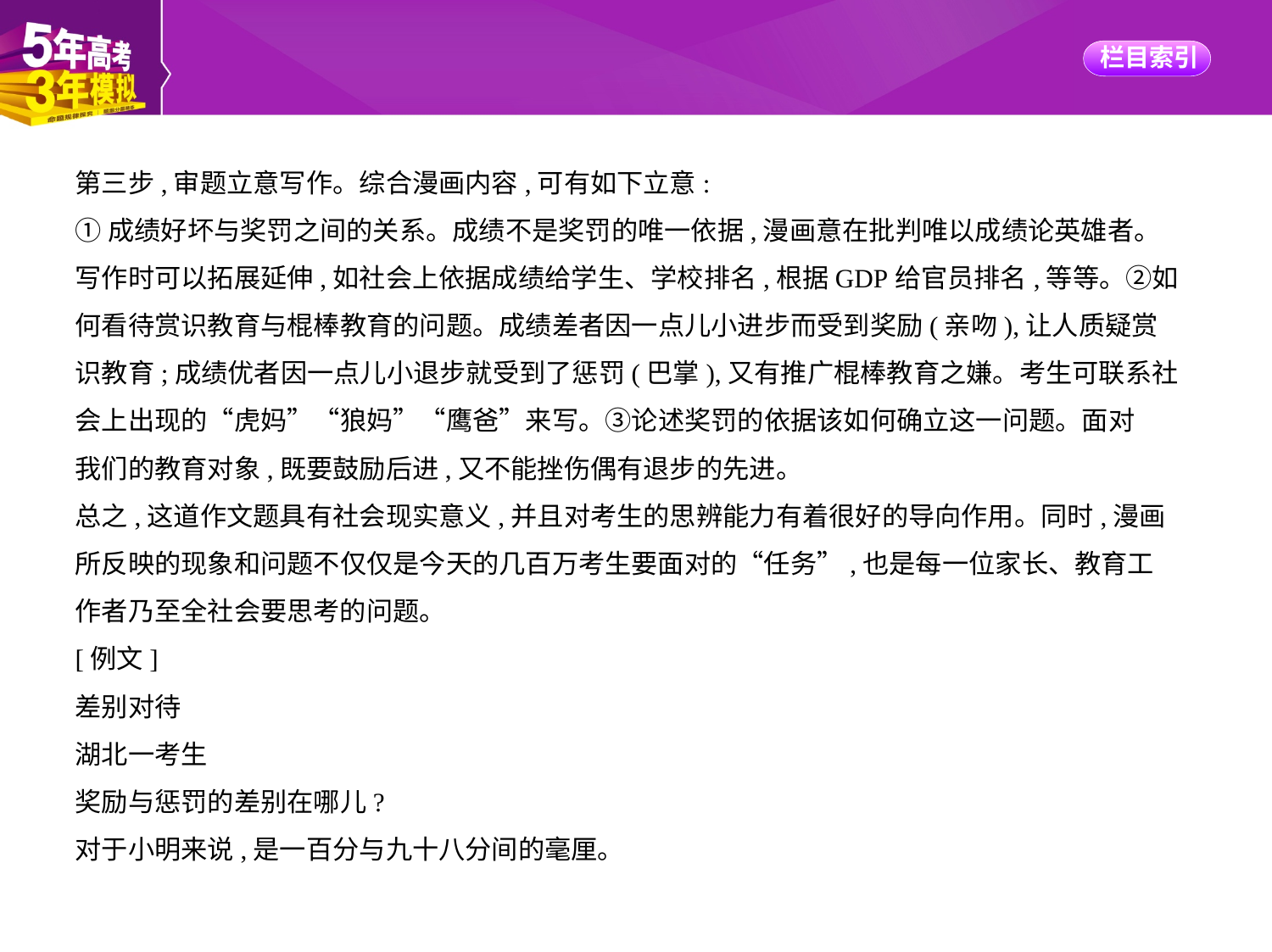

第三步,审题立意写作。综合漫画内容,可有如下立意:
①成绩好坏与奖罚之间的关系。成绩不是奖罚的唯一依据,漫画意在批判唯以成绩论英雄者。
写作时可以拓展延伸,如社会上依据成绩给学生、学校排名,根据GDP给官员排名,等等。②如
何看待赏识教育与棍棒教育的问题。成绩差者因一点儿小进步而受到奖励(亲吻),让人质疑赏
识教育;成绩优者因一点儿小退步就受到了惩罚(巴掌),又有推广棍棒教育之嫌。考生可联系社
会上出现的“虎妈”“狼妈”“鹰爸”来写。③论述奖罚的依据该如何确立这一问题。面对
我们的教育对象,既要鼓励后进,又不能挫伤偶有退步的先进。
总之,这道作文题具有社会现实意义,并且对考生的思辨能力有着很好的导向作用。同时,漫画
所反映的现象和问题不仅仅是今天的几百万考生要面对的“任务”,也是每一位家长、教育工
作者乃至全社会要思考的问题。
[例文]
差别对待
湖北一考生
奖励与惩罚的差别在哪儿?
对于小明来说,是一百分与九十八分间的毫厘。